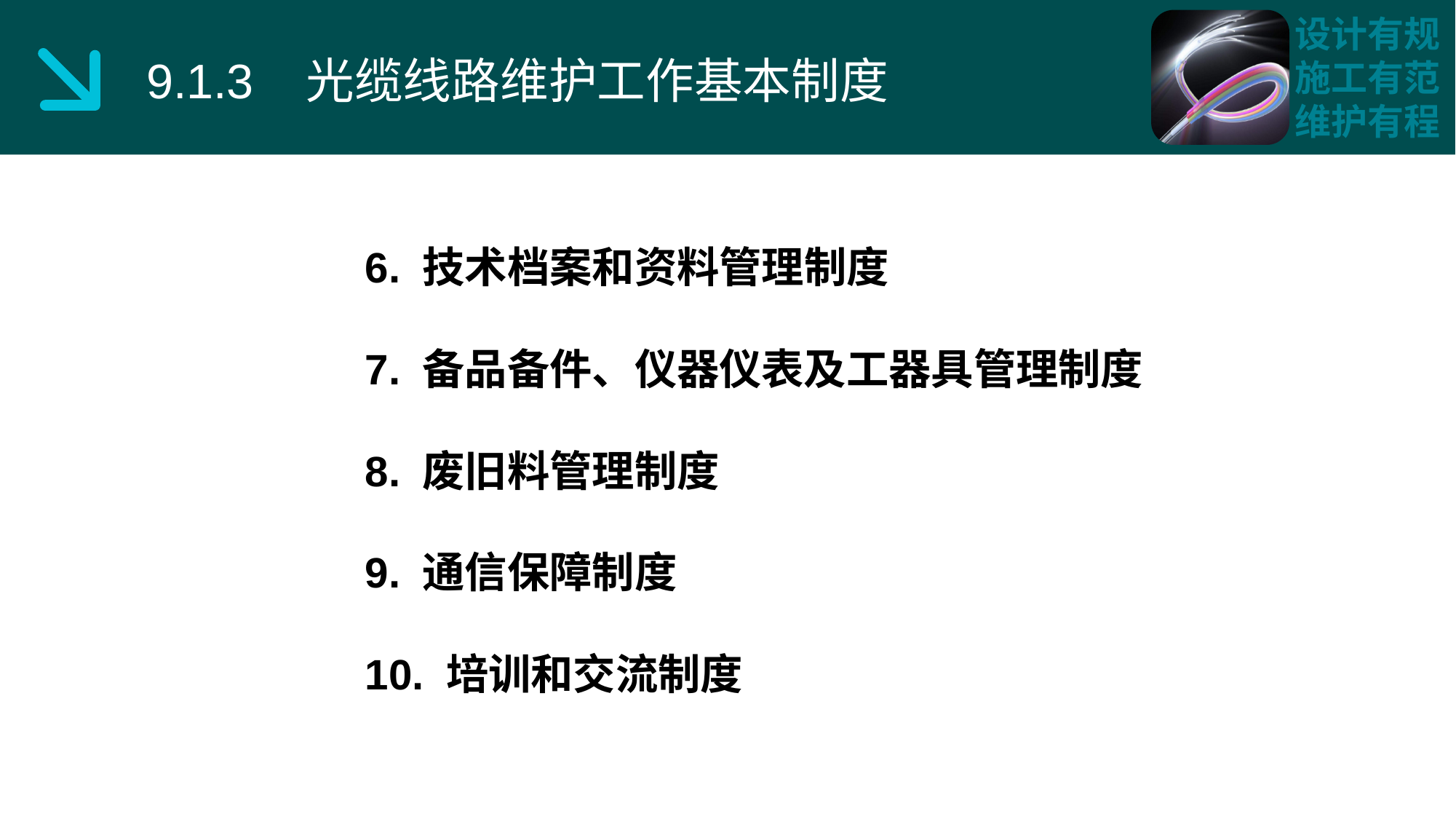

9.1.3   光缆线路维护工作基本制度

6. 技术档案和资料管理制度

7. 备品备件、仪器仪表及工器具管理制度

8. 废旧料管理制度

9. 通信保障制度

10. 培训和交流制度